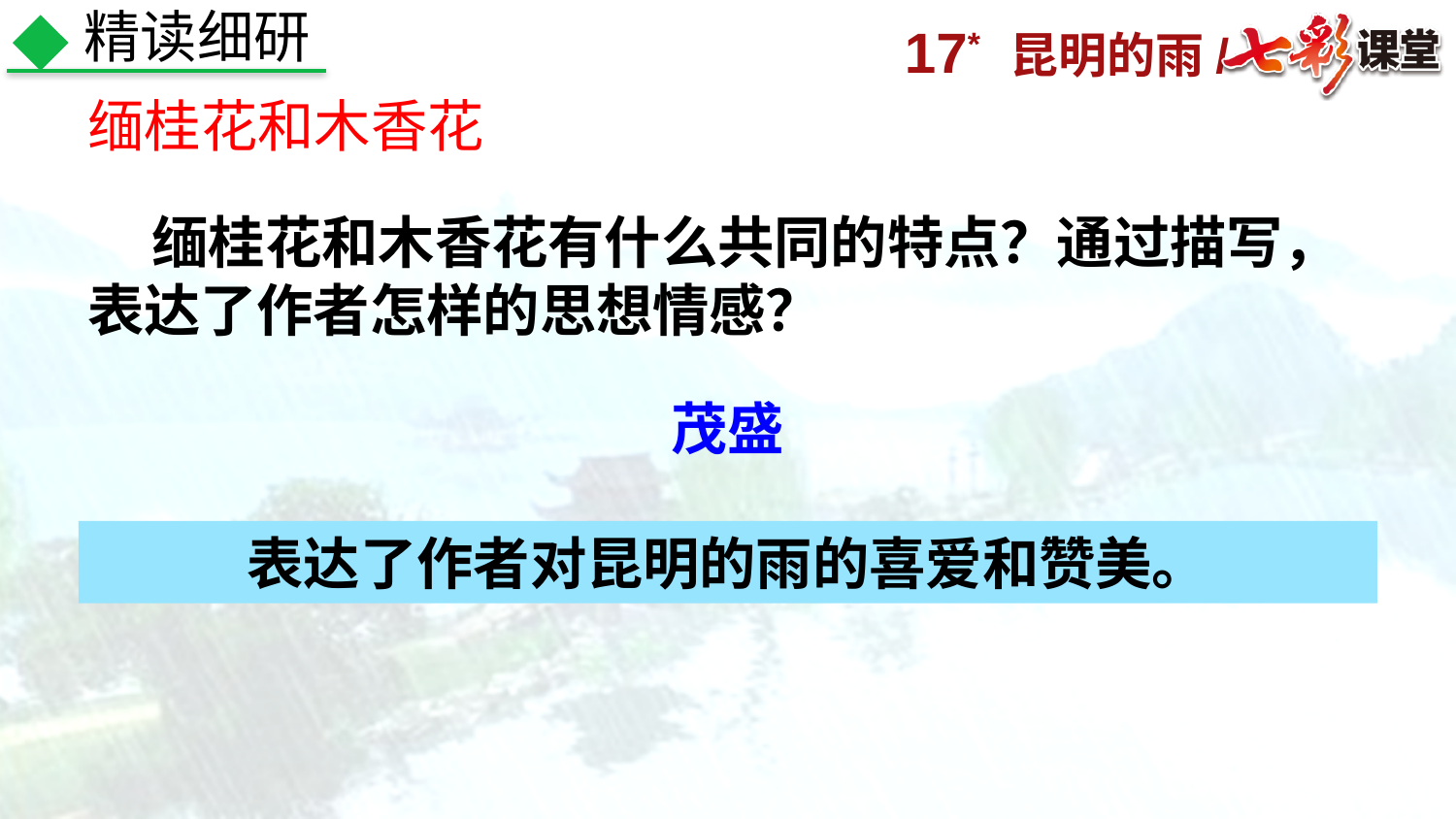

精读细研

缅桂花和木香花
    缅桂花和木香花有什么共同的特点？通过描写，表达了作者怎样的思想情感？
茂盛
表达了作者对昆明的雨的喜爱和赞美。